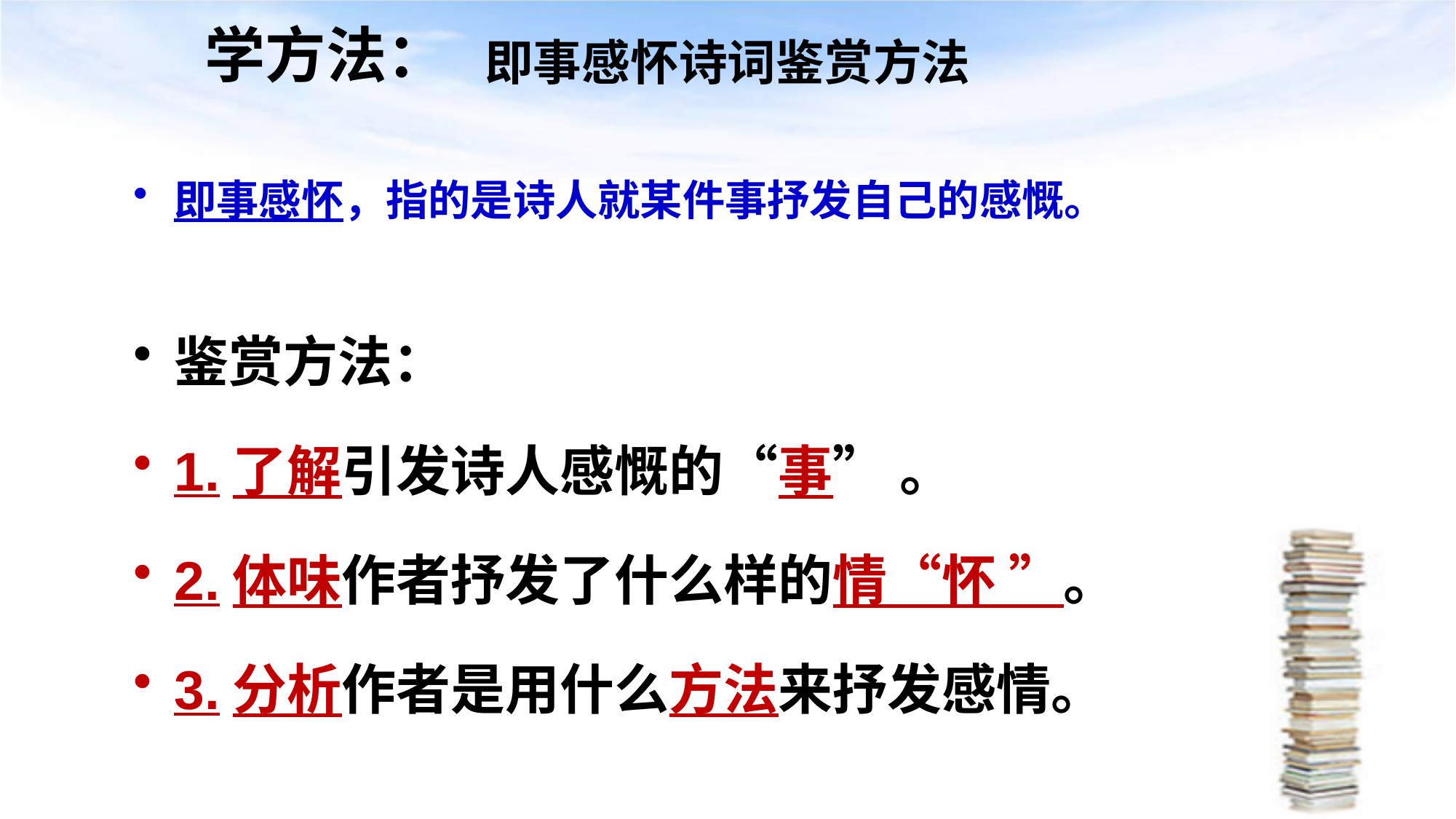

学方法：
# 即事感怀诗词鉴赏方法
即事感怀，指的是诗人就某件事抒发自己的感慨。

鉴赏方法：
1.了解引发诗人感慨的“事” 。
2.体味作者抒发了什么样的情“怀 ”。
3.分析作者是用什么方法来抒发感情。